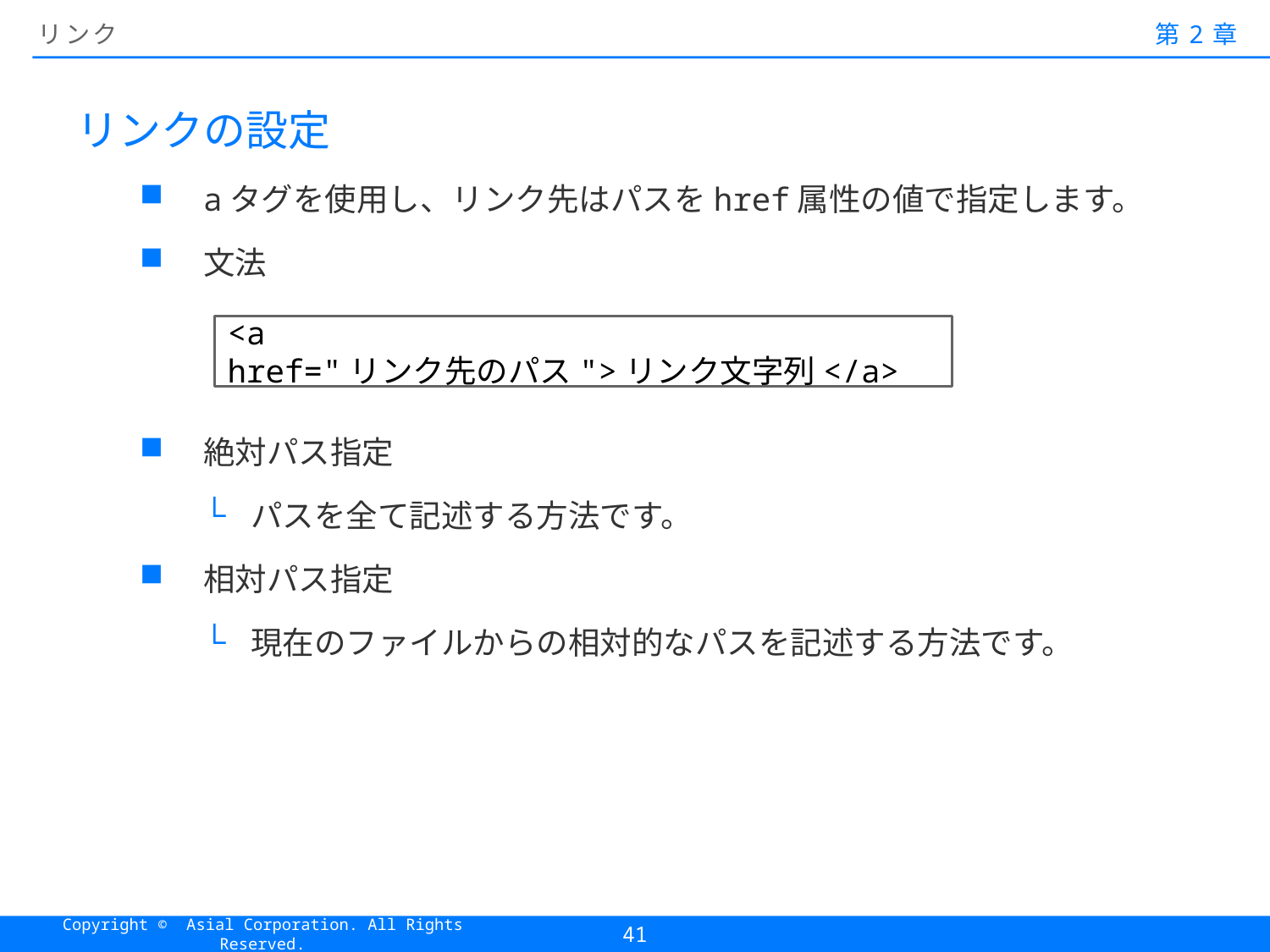

# リンク
第2章
リンクの設定
aタグを使用し、リンク先はパスをhref属性の値で指定します。
文法

絶対パス指定
パスを全て記述する方法です。
相対パス指定
現在のファイルからの相対的なパスを記述する方法です。
<a href="リンク先のパス">リンク文字列</a>
41